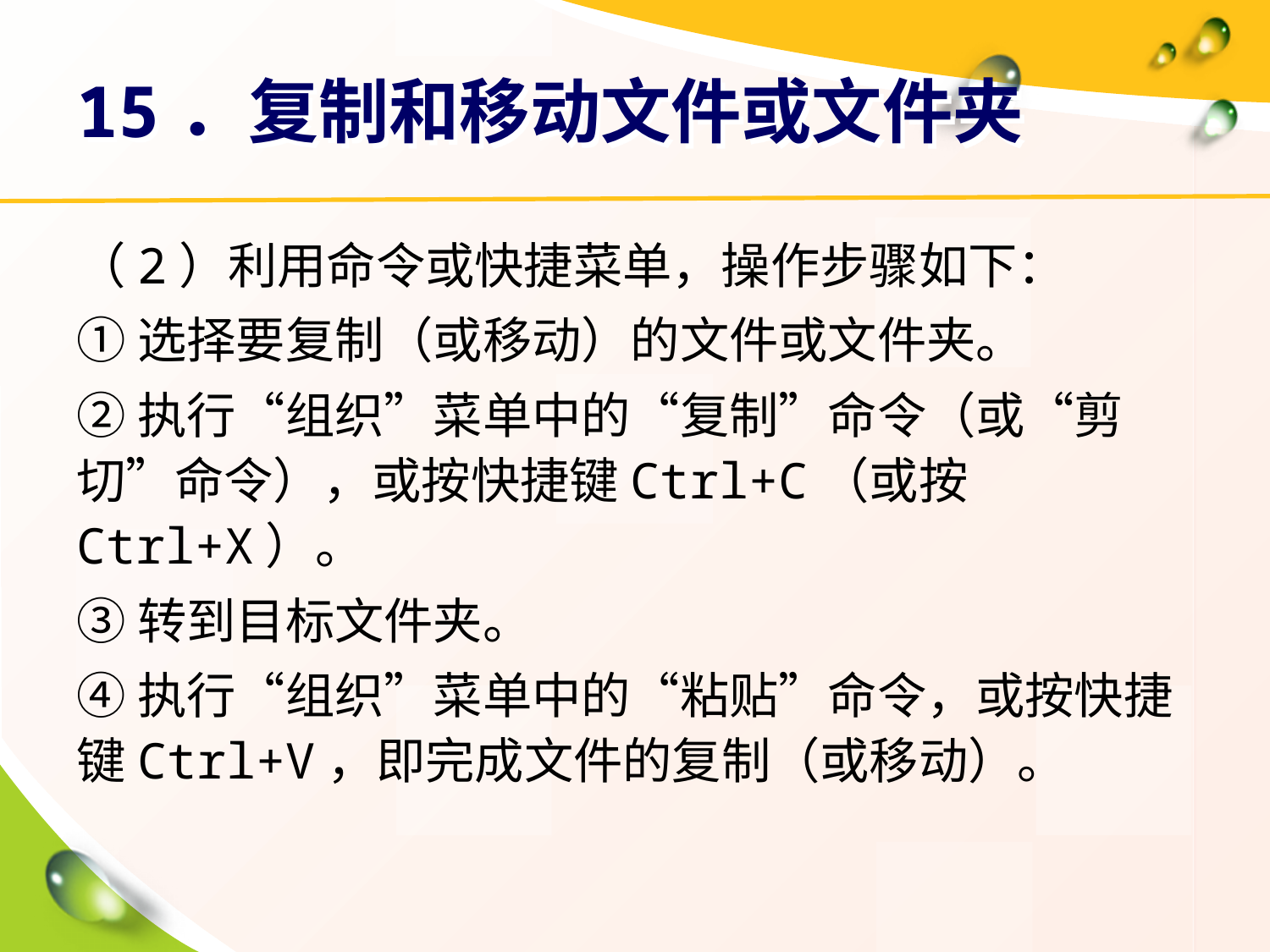

# 15．复制和移动文件或文件夹
（2）利用命令或快捷菜单，操作步骤如下：
①选择要复制（或移动）的文件或文件夹。
②执行“组织”菜单中的“复制”命令（或“剪切”命令），或按快捷键Ctrl+C（或按Ctrl+X）。
③转到目标文件夹。
④执行“组织”菜单中的“粘贴”命令，或按快捷键Ctrl+V，即完成文件的复制（或移动）。